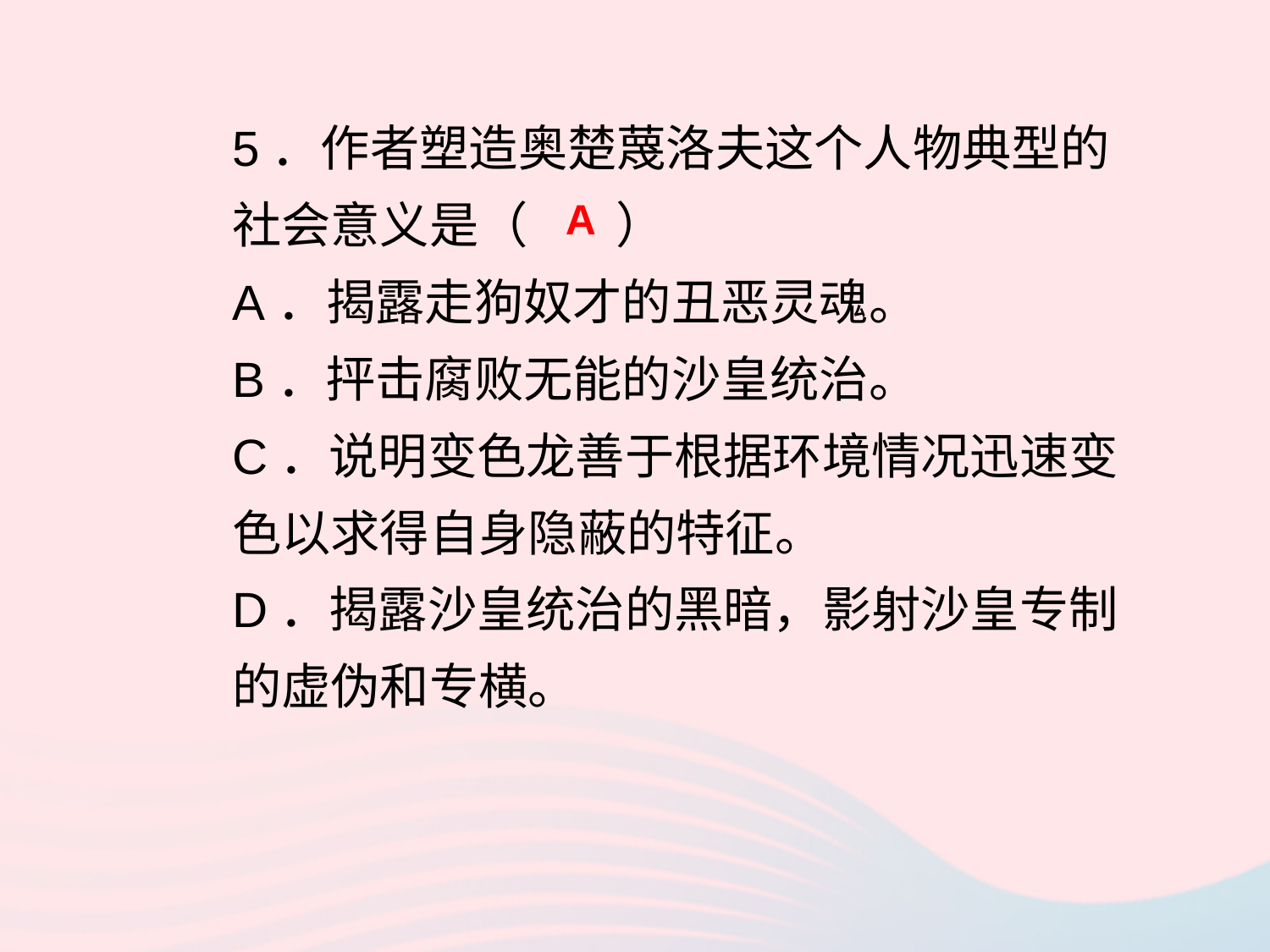

5．作者塑造奥楚蔑洛夫这个人物典型的社会意义是（        ）
A．揭露走狗奴才的丑恶灵魂。
B．抨击腐败无能的沙皇统治。
C．说明变色龙善于根据环境情况迅速变色以求得自身隐蔽的特征。
D．揭露沙皇统治的黑暗，影射沙皇专制的虚伪和专横。
A